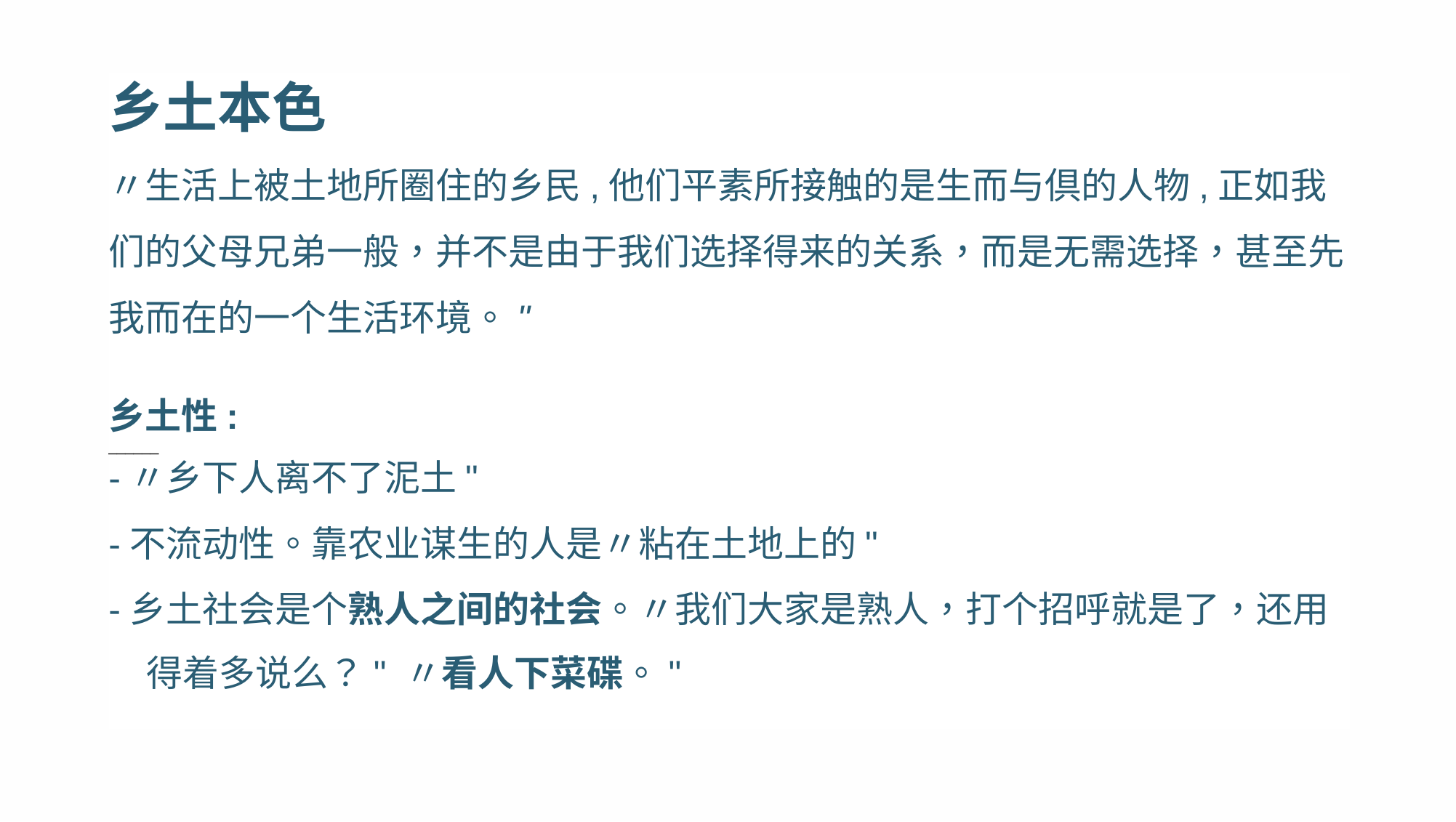

乡土本色
〃生活上被土地所圈住的乡民,他们平素所接触的是生而与倶的人物,正如我 们的父母兄弟一般，并不是由于我们选择得来的关系，而是无需选择，甚至先 我而在的一个生活环境。"
乡土性:
______
-〃乡下人离不了泥土"
-不流动性。靠农业谋生的人是〃粘在土地上的"
-乡土社会是个熟人之间的社会。〃我们大家是熟人，打个招呼就是了，还用 得着多说么？" 〃看人下菜碟。"